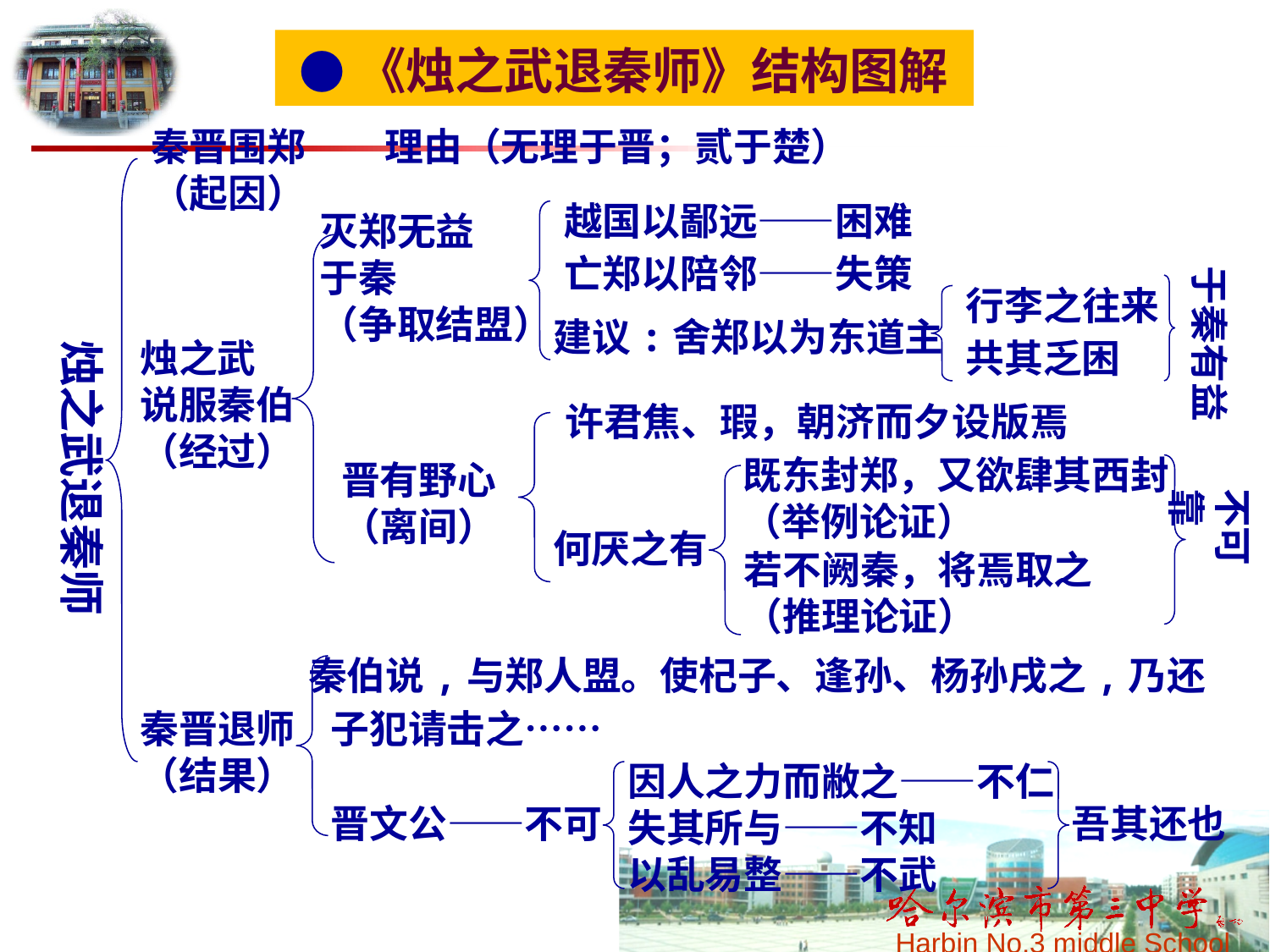

●《烛之武退秦师》结构图解
秦晋围郑
（起因）
理由（无理于晋；贰于楚）

越国以鄙远——困难
灭郑无益
于秦
（争取结盟）

亡郑以陪邻——失策
于秦有益
行李之往来

建议:舍郑以为东道主
烛之武退秦师
烛之武
说服秦伯
（经过）
共其乏困
许君焦、瑕，朝济而夕设版焉

既东封郑，又欲肆其西封
（举例论证）
晋有野心
（离间）

不可靠
何厌之有
若不阙秦，将焉取之
（推理论证）
秦伯说,与郑人盟。使杞子、逢孙、杨孙戌之,乃还

秦晋退师
（结果）
子犯请击之……
因人之力而敝之——不仁
失其所与——不知
以乱易整——不武

晋文公——不可
吾其还也